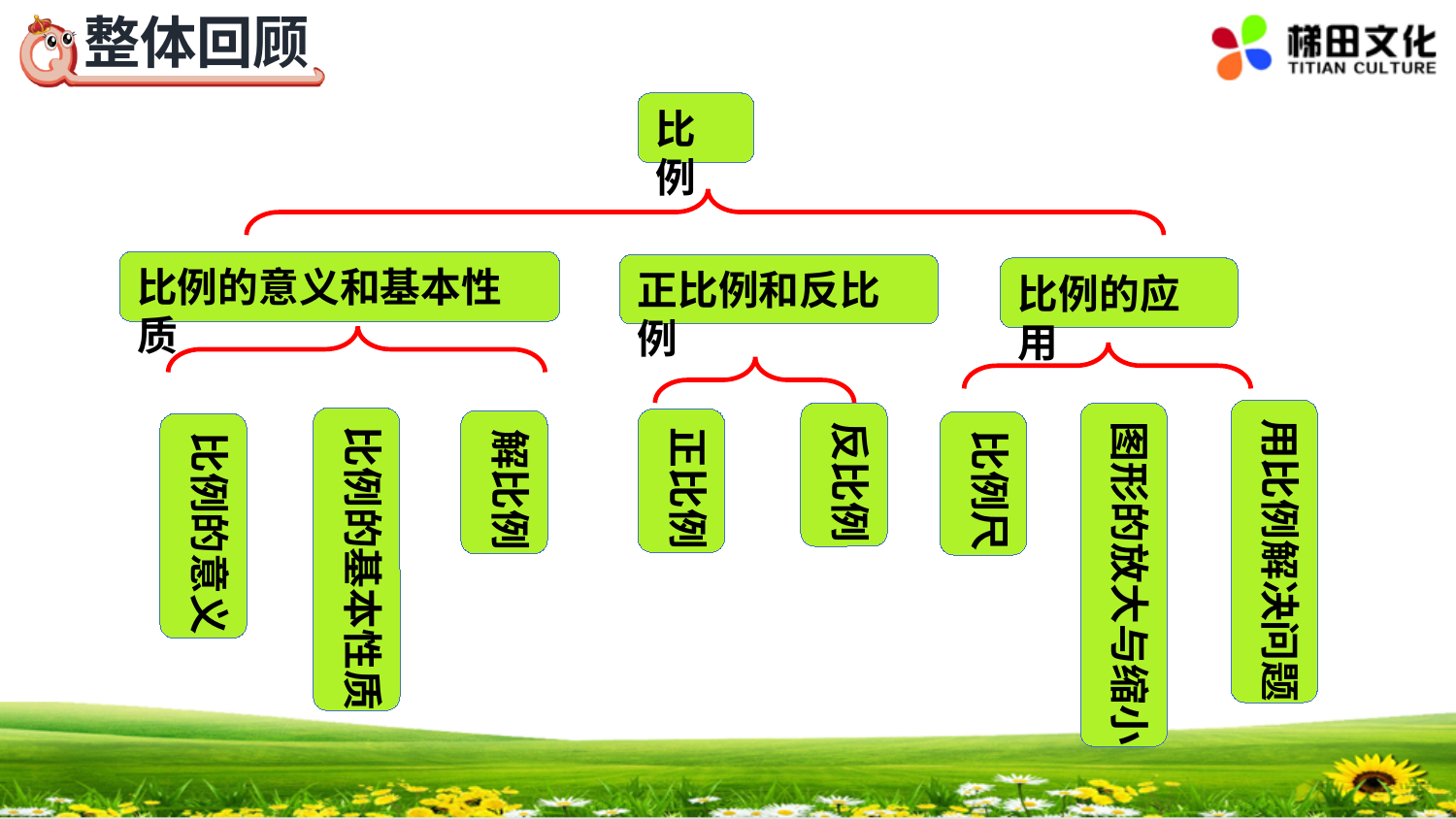

比例

比例的意义和基本性质
正比例和反比例
比例的应用

用比例解决问题
反比例
图形的放大与缩小
比例的基本性质
正比例
解比例
比例尺
比例的意义